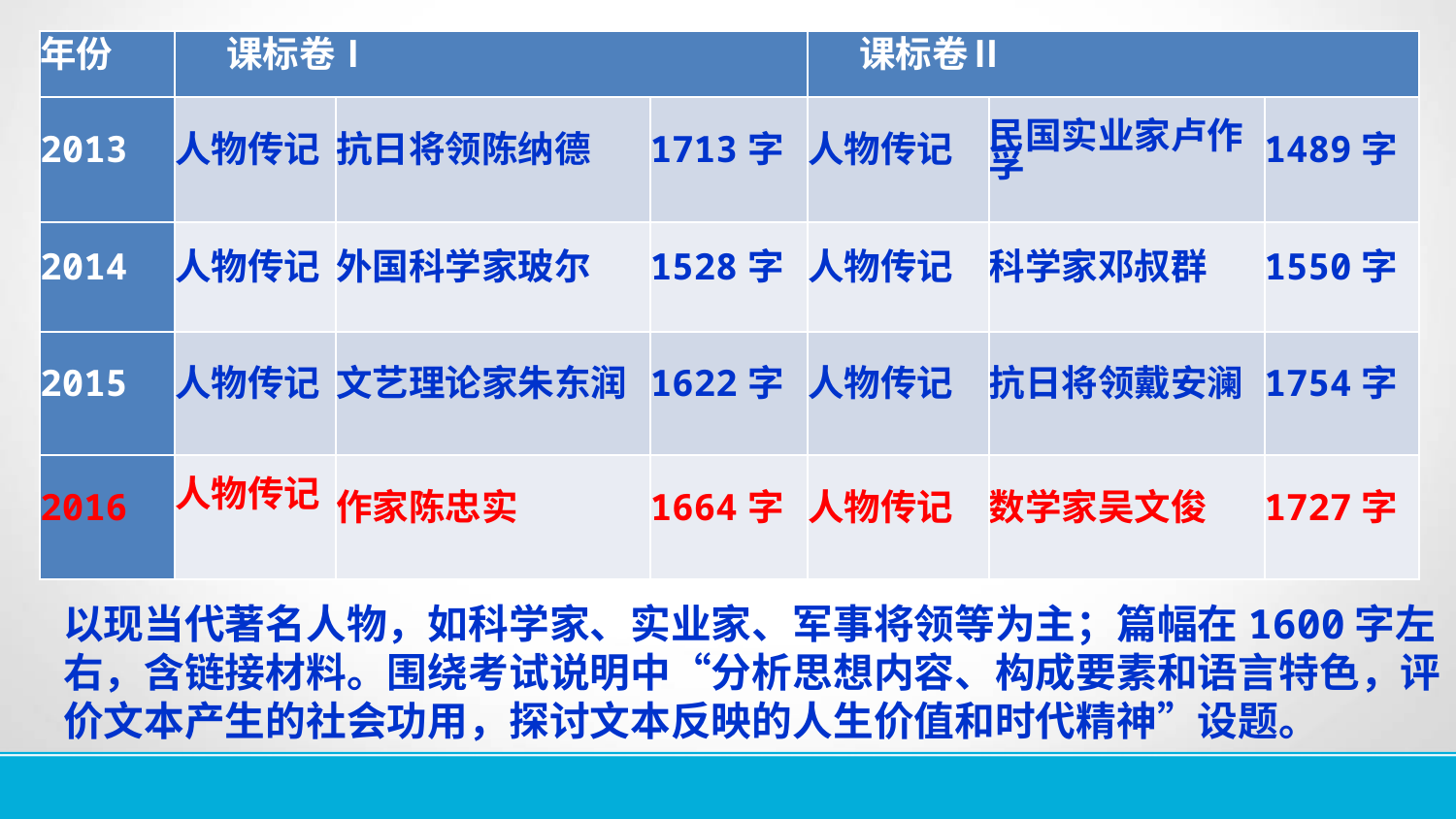

| 年份 | 课标卷Ⅰ |  |  | 课标卷Ⅱ |  |  |
| --- | --- | --- | --- | --- | --- | --- |
| 2013 | 人物传记 | 抗日将领陈纳德 | 1713字 | 人物传记 | 民国实业家卢作孚 | 1489字 |
| 2014 | 人物传记 | 外国科学家玻尔 | 1528字 | 人物传记 | 科学家邓叔群 | 1550字 |
| 2015 | 人物传记 | 文艺理论家朱东润 | 1622字 | 人物传记 | 抗日将领戴安澜 | 1754字 |
| 2016 | 人物传记 | 作家陈忠实 | 1664字 | 人物传记 | 数学家吴文俊 | 1727字 |

# 以现当代著名人物，如科学家、实业家、军事将领等为主；篇幅在1600字左右，含链接材料。围绕考试说明中“分析思想内容、构成要素和语言特色，评价文本产生的社会功用，探讨文本反映的人生价值和时代精神”设题。